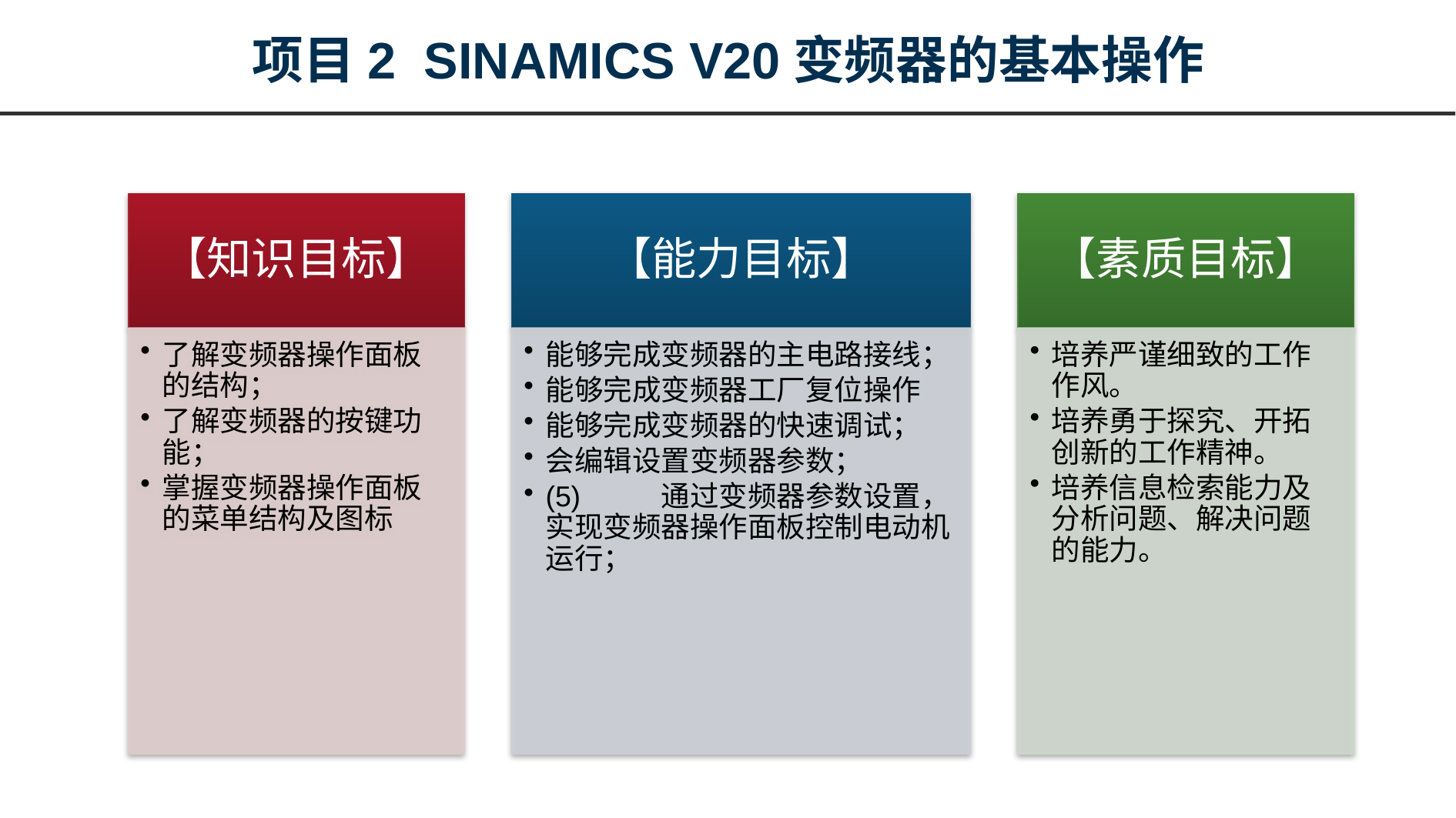

项目2  SINAMICS V20变频器的基本操作
【知识目标】
了解变频器操作面板的结构；
了解变频器的按键功能；
掌握变频器操作面板的菜单结构及图标

【能力目标】
能够完成变频器的主电路接线；
能够完成变频器工厂复位操作
能够完成变频器的快速调试；
会编辑设置变频器参数；
(5)	通过变频器参数设置，实现变频器操作面板控制电动机运行；

【素质目标】
培养严谨细致的工作作风。
培养勇于探究、开拓创新的工作精神。
培养信息检索能力及分析问题、解决问题的能力。